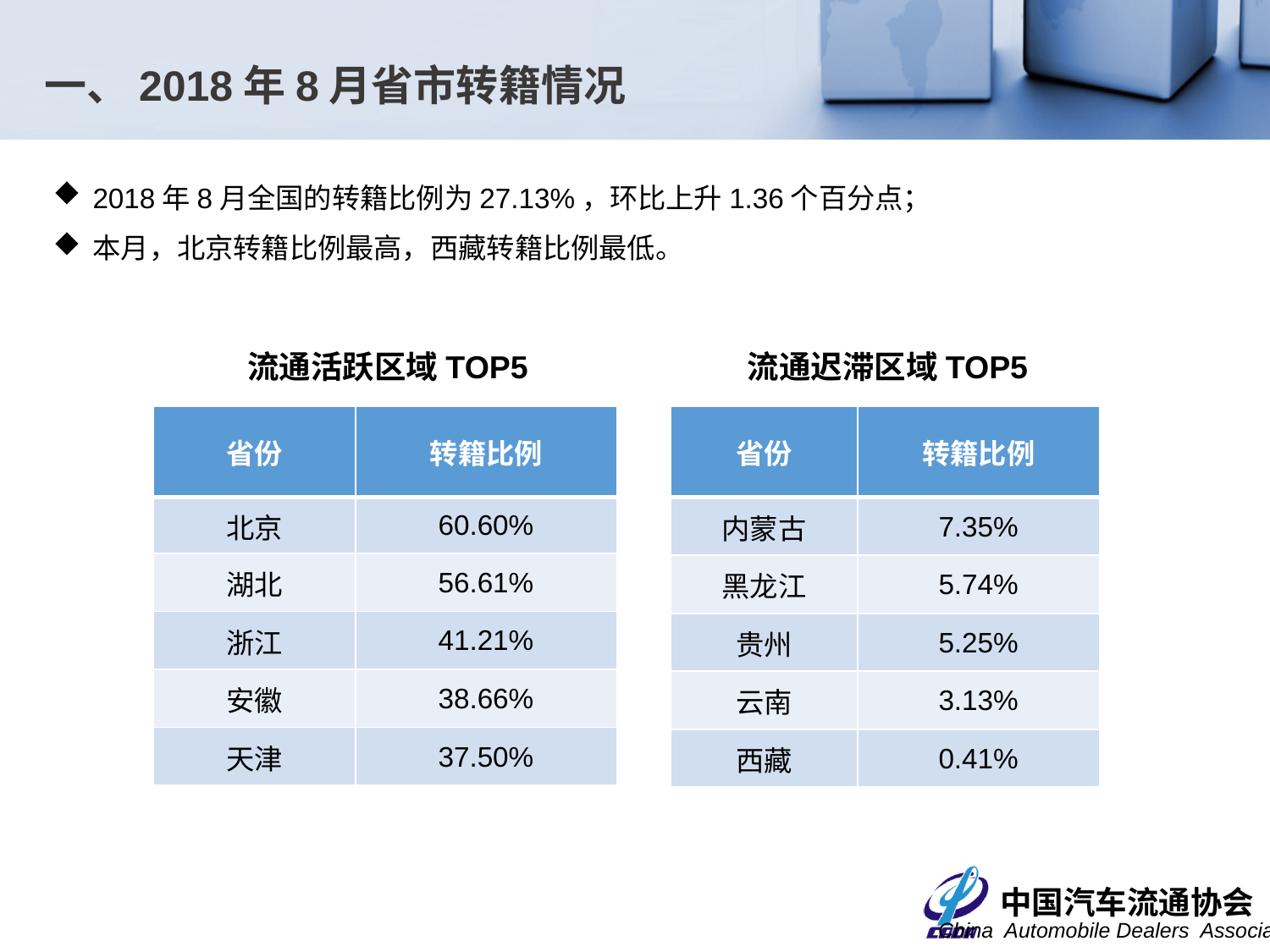

一、2018年8月省市转籍情况
2018年8月全国的转籍比例为27.13%，环比上升1.36个百分点；
本月，北京转籍比例最高，西藏转籍比例最低。
流通活跃区域TOP5
流通迟滞区域TOP5
| 省份 | 转籍比例 |
| --- | --- |
| 北京 | 60.60% |
| 湖北 | 56.61% |
| 浙江 | 41.21% |
| 安徽 | 38.66% |
| 天津 | 37.50% |
| 省份 | 转籍比例 |
| --- | --- |
| 内蒙古 | 7.35% |
| 黑龙江 | 5.74% |
| 贵州 | 5.25% |
| 云南 | 3.13% |
| 西藏 | 0.41% |